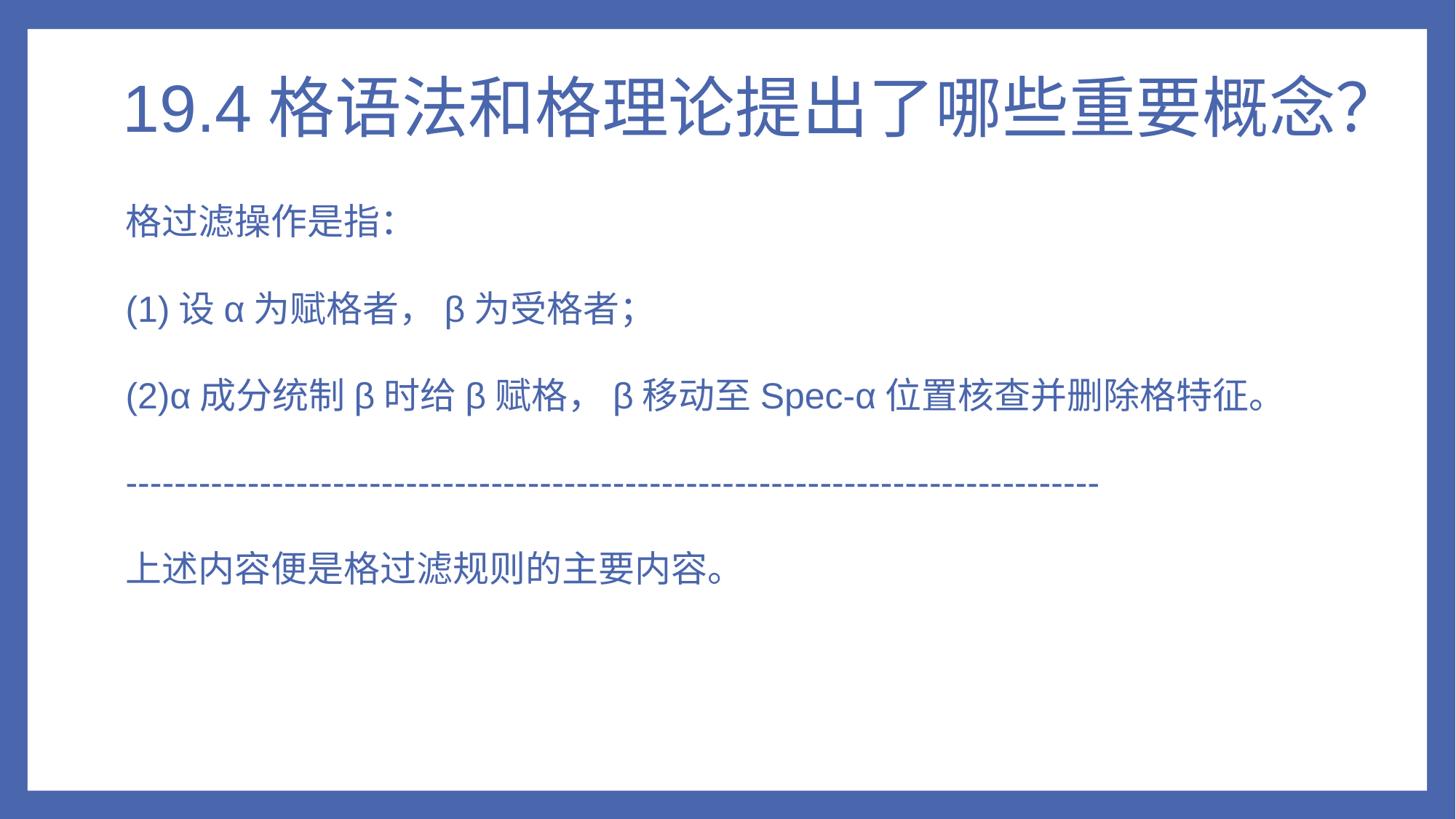

# 19.4格语法和格理论提出了哪些重要概念？
格过滤操作是指：
(1)设α为赋格者，β为受格者；
(2)α成分统制β时给β赋格，β移动至Spec-α位置核查并删除格特征。
--------------------------------------------------------------------------------
上述内容便是格过滤规则的主要内容。